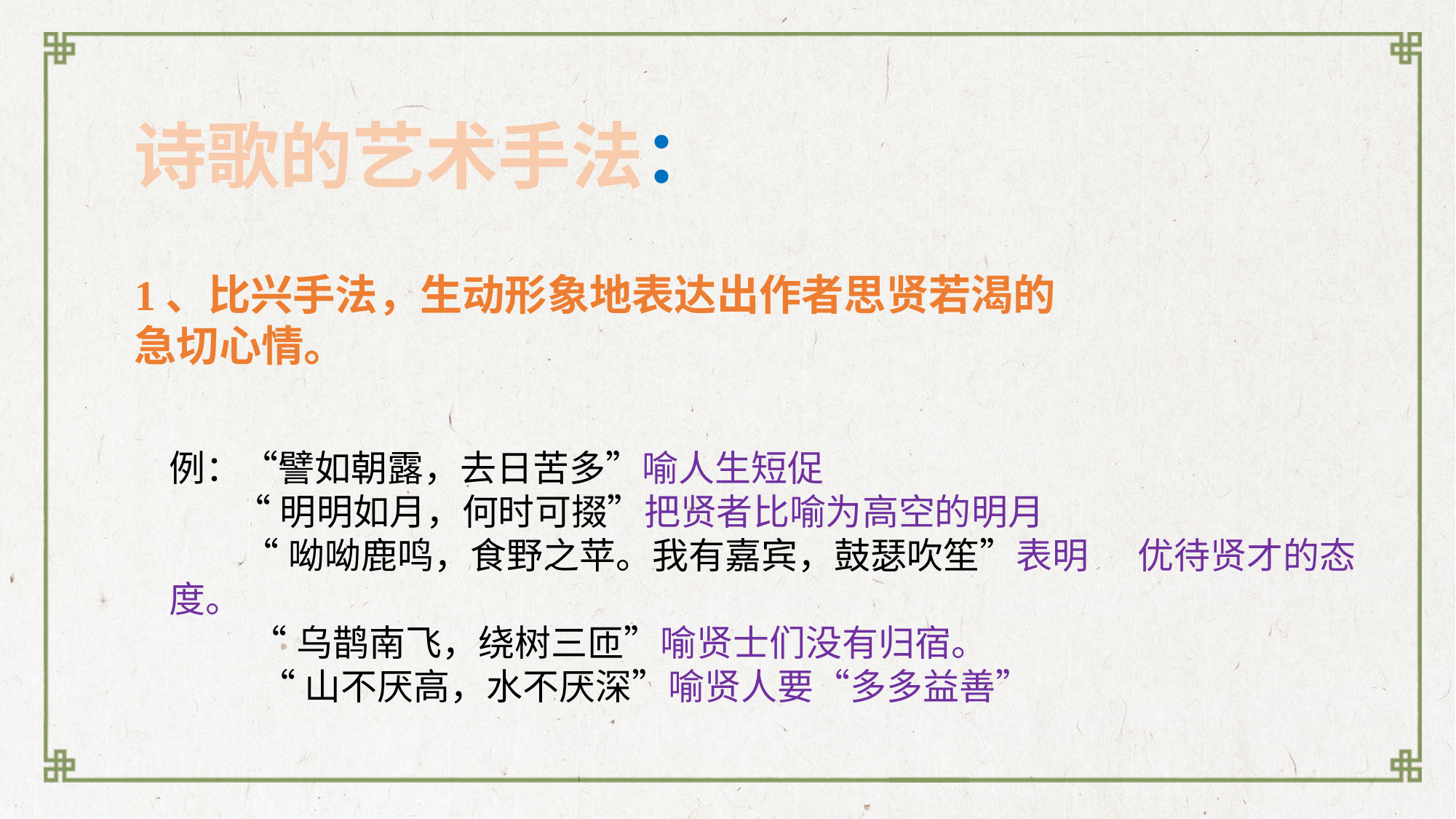

诗歌的艺术手法：
1、比兴手法，生动形象地表达出作者思贤若渴的急切心情。
例：“譬如朝露，去日苦多”喻人生短促
        “明明如月，何时可掇”把贤者比喻为高空的明月
         “呦呦鹿鸣，食野之苹。我有嘉宾，鼓瑟吹笙”表明      优待贤才的态度。
          “乌鹊南飞，绕树三匝”喻贤士们没有归宿。
           “山不厌高，水不厌深”喻贤人要“多多益善”